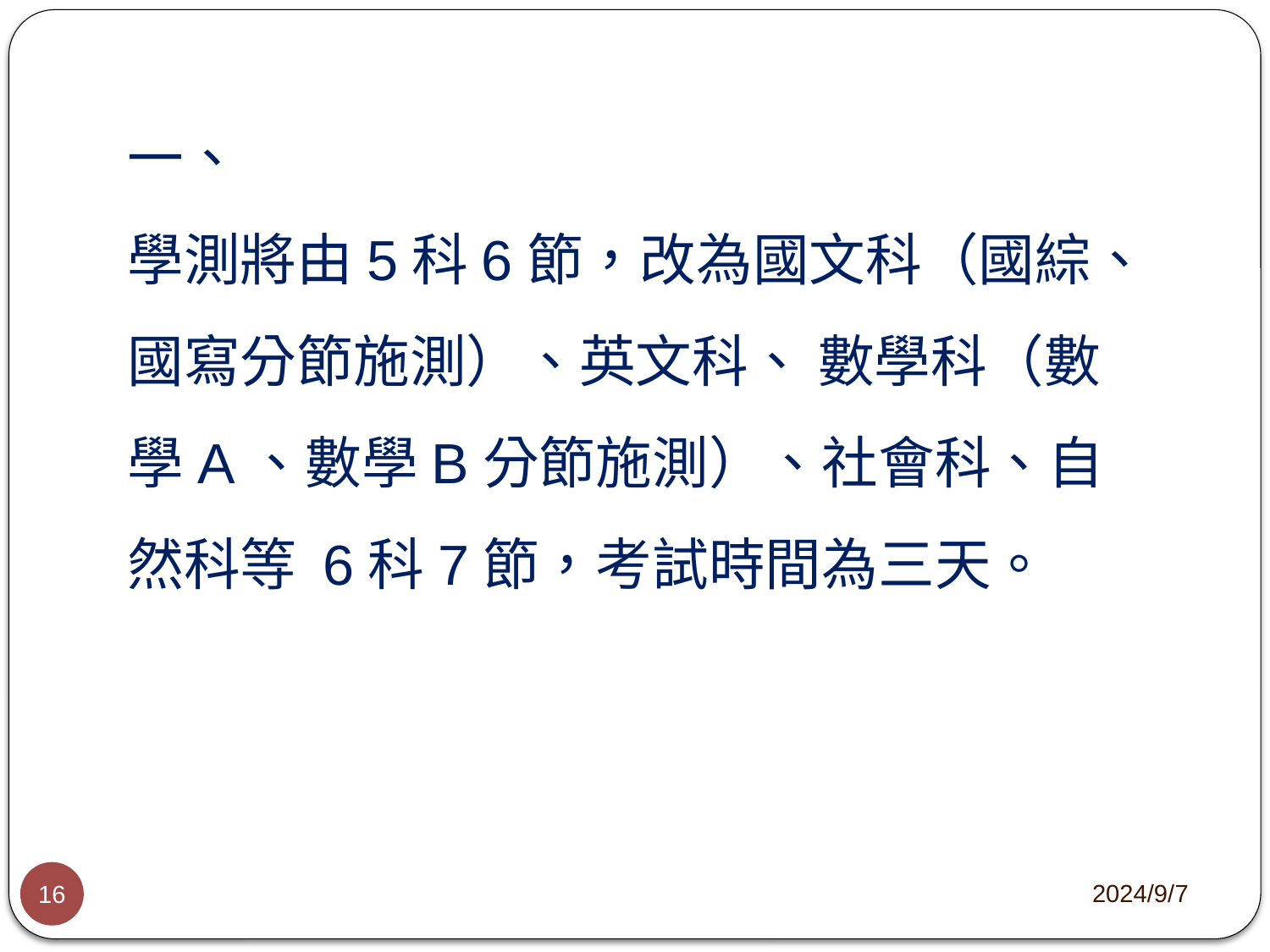

一、
學測將由5科6節，改為國文科（國綜、國寫分節施測）、英文科、 數學科（數學A、數學B分節施測）、社會科、自然科等 6科7節，考試時間為三天。
2024/9/7
16